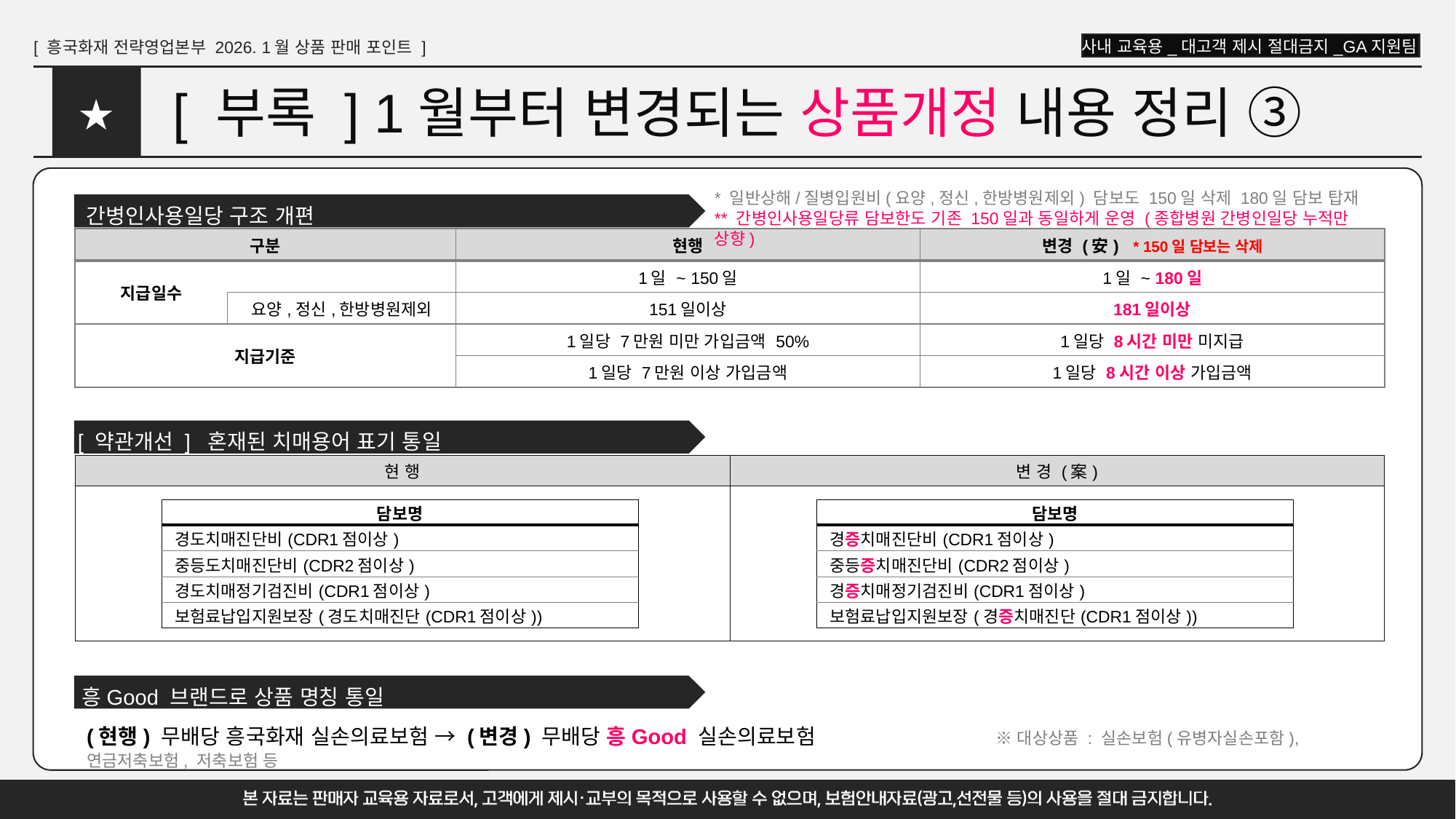

# [ 부록 ] 1월부터 변경되는 상품개정 내용 정리 ③
★
* 일반상해/질병입원비(요양,정신,한방병원제외) 담보도 150일 삭제 180일 담보 탑재
간병인사용일당 구조 개편

** 간병인사용일당류 담보한도 기존 150일과 동일하게 운영 (종합병원 간병인일당 누적만 상향)
| 구분 |  | 현행 | 변경 (安) \* 150일 담보는 삭제 |
| --- | --- | --- | --- |
| 지급일수 |  | 1일 ~ 150일 | 1일 ~ 180일 |
|  | 요양,정신,한방병원제외 | 151일이상 | 181일이상 |
| 지급기준 |  | 1일당 7만원 미만 가입금액 50% | 1일당 8시간 미만 미지급 |
|  |  | 1일당 7만원 이상 가입금액 | 1일당 8시간 이상 가입금액 |
[ 약관개선 ]  혼재된 치매용어 표기 통일

| 현 행 | 변 경 (案) |
| --- | --- |
|  |  |
| 담보명 |
| --- |
| 경도치매진단비(CDR1점이상) |
| 중등도치매진단비(CDR2점이상) |
| 경도치매정기검진비(CDR1점이상) |
| 보험료납입지원보장(경도치매진단(CDR1점이상)) |
| 담보명 |
| --- |
| 경증치매진단비(CDR1점이상) |
| 중등증치매진단비(CDR2점이상) |
| 경증치매정기검진비(CDR1점이상) |
| 보험료납입지원보장(경증치매진단(CDR1점이상)) |
흥Good 브랜드로 상품 명칭 통일

(현행) 무배당 흥국화재 실손의료보험 → (변경) 무배당 흥Good 실손의료보험                              ※ 대상상품 : 실손보험(유병자실손포함), 연금저축보험, 저축보험 등